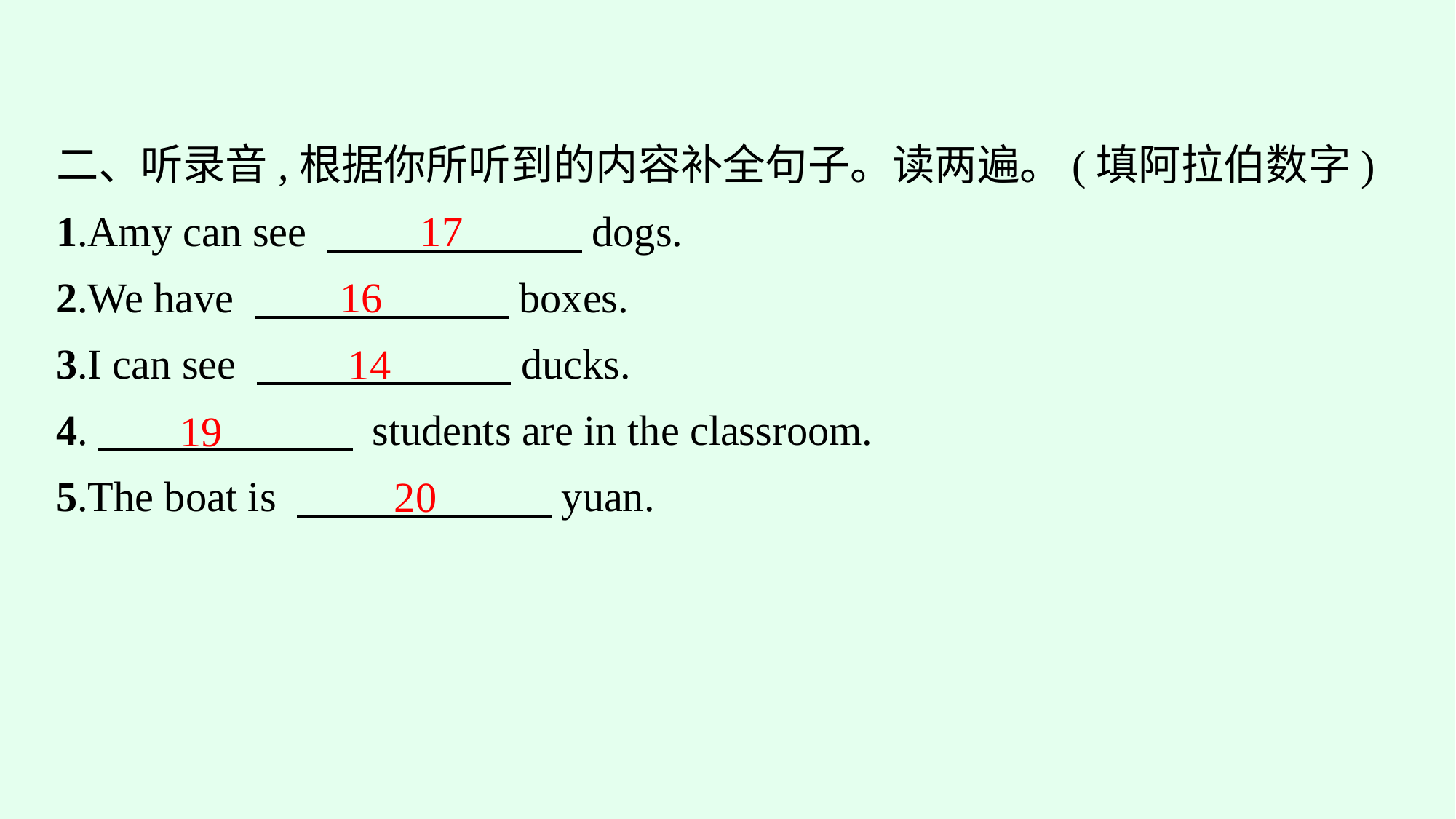

二、听录音,根据你所听到的内容补全句子。读两遍。(填阿拉伯数字)
1.Amy can see 　　　　　　dogs.
2.We have 　　　　　　boxes.
3.I can see 　　　　　　ducks.
4.　　　　　　 students are in the classroom.
5.The boat is 　　　　　　yuan.
17
16
14
19
20